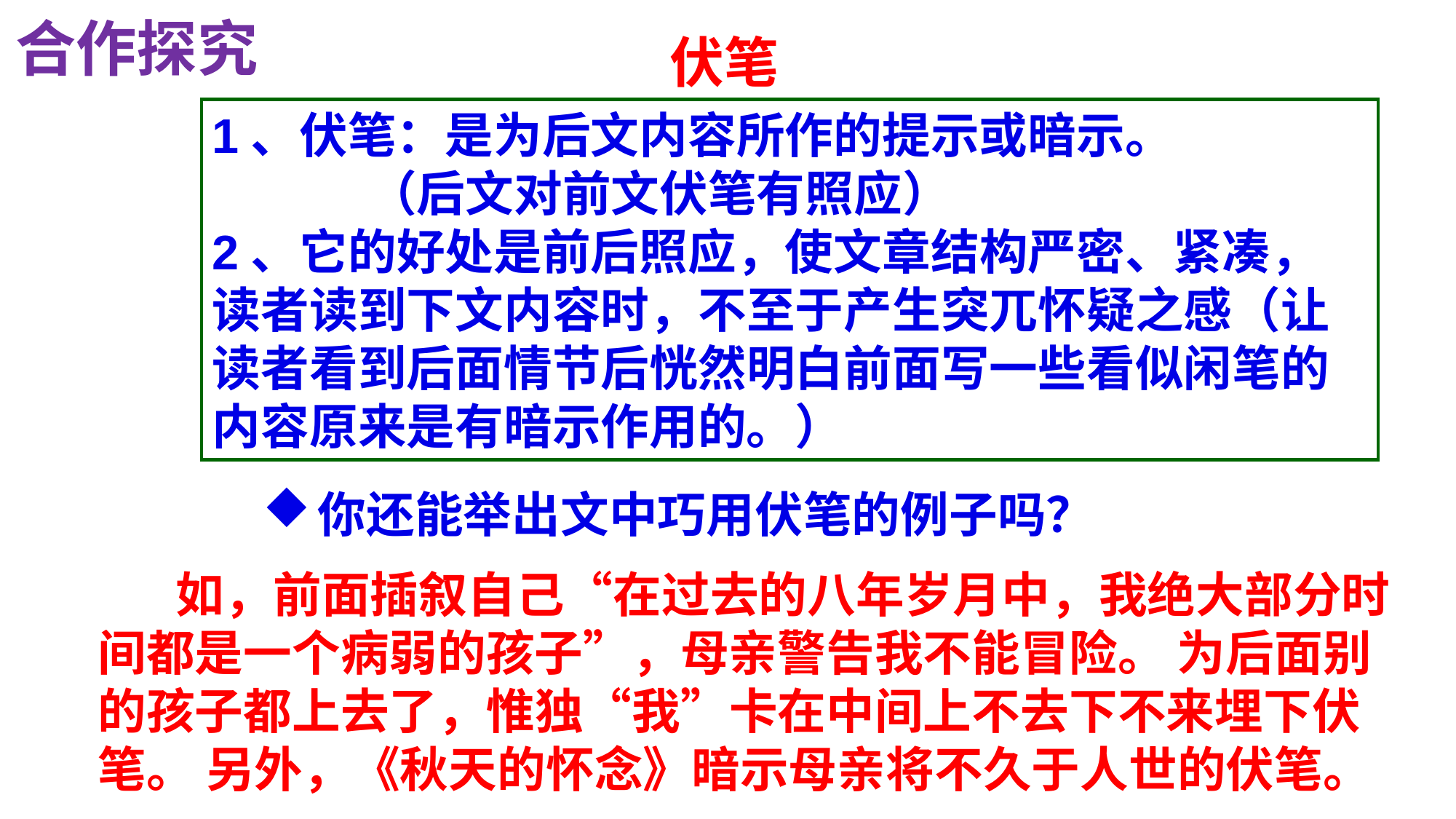

合作探究
伏笔
1、伏笔：是为后文内容所作的提示或暗示。
             （后文对前文伏笔有照应）
2、它的好处是前后照应，使文章结构严密、紧凑，读者读到下文内容时，不至于产生突兀怀疑之感（让读者看到后面情节后恍然明白前面写一些看似闲笔的内容原来是有暗示作用的。）

你还能举出文中巧用伏笔的例子吗？
      如，前面插叙自己“在过去的八年岁月中，我绝大部分时间都是一个病弱的孩子”，母亲警告我不能冒险。 为后面别的孩子都上去了，惟独“我”卡在中间上不去下不来埋下伏笔。 另外，《秋天的怀念》暗示母亲将不久于人世的伏笔。

伏笔和照应：《秋天的怀念》《走一步再走一步》《猫》《带上她的眼睛》